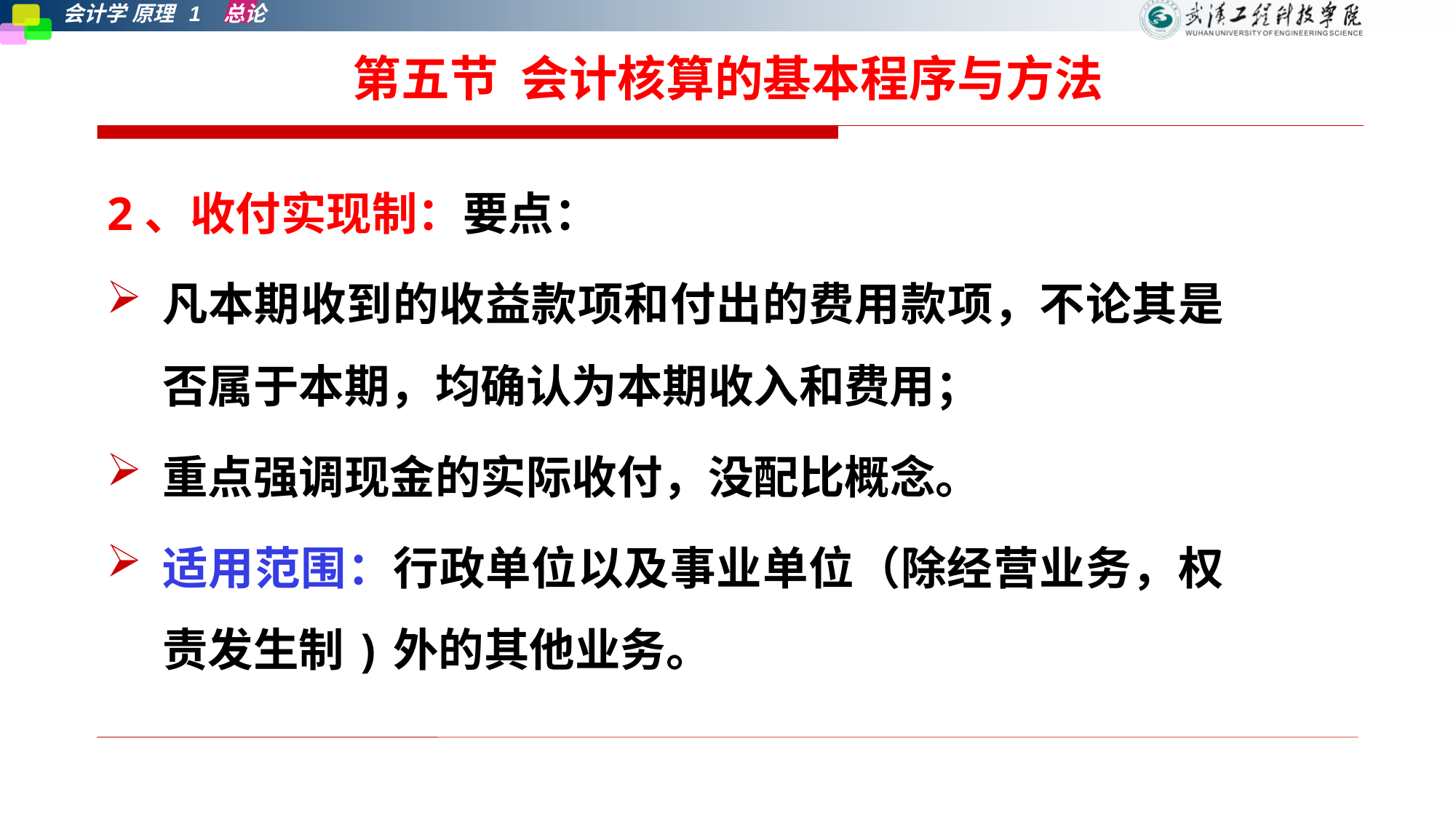

# 第五节  会计核算的基本程序与方法
2、收付实现制：要点：
凡本期收到的收益款项和付出的费用款项，不论其是否属于本期，均确认为本期收入和费用；
重点强调现金的实际收付，没配比概念。
适用范围：行政单位以及事业单位（除经营业务，权责发生制)外的其他业务。